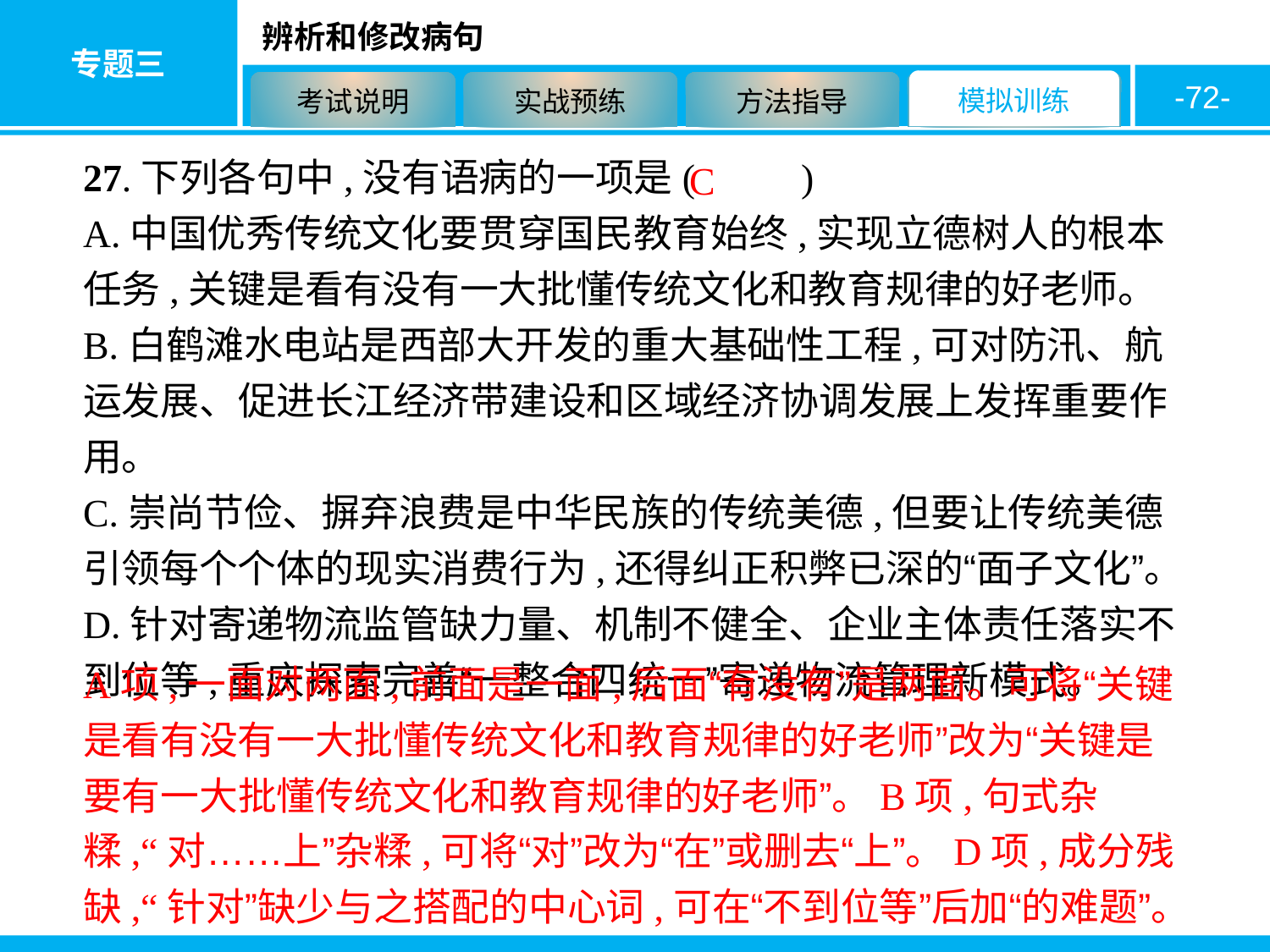

-72-
27.下列各句中,没有语病的一项是( 　　)
A.中国优秀传统文化要贯穿国民教育始终,实现立德树人的根本任务,关键是看有没有一大批懂传统文化和教育规律的好老师。
B.白鹤滩水电站是西部大开发的重大基础性工程,可对防汛、航运发展、促进长江经济带建设和区域经济协调发展上发挥重要作用。
C.崇尚节俭、摒弃浪费是中华民族的传统美德,但要让传统美德引领每个个体的现实消费行为,还得纠正积弊已深的“面子文化”。
D.针对寄递物流监管缺力量、机制不健全、企业主体责任落实不到位等,重庆探索完善“一整合四统一”寄递物流管理新模式。
C
A项,一面对两面,前面是一面,后面“有没有”是两面。可将“关键是看有没有一大批懂传统文化和教育规律的好老师”改为“关键是要有一大批懂传统文化和教育规律的好老师”。B项,句式杂糅,“对……上”杂糅,可将“对”改为“在”或删去“上”。D项,成分残缺,“针对”缺少与之搭配的中心词,可在“不到位等”后加“的难题”。